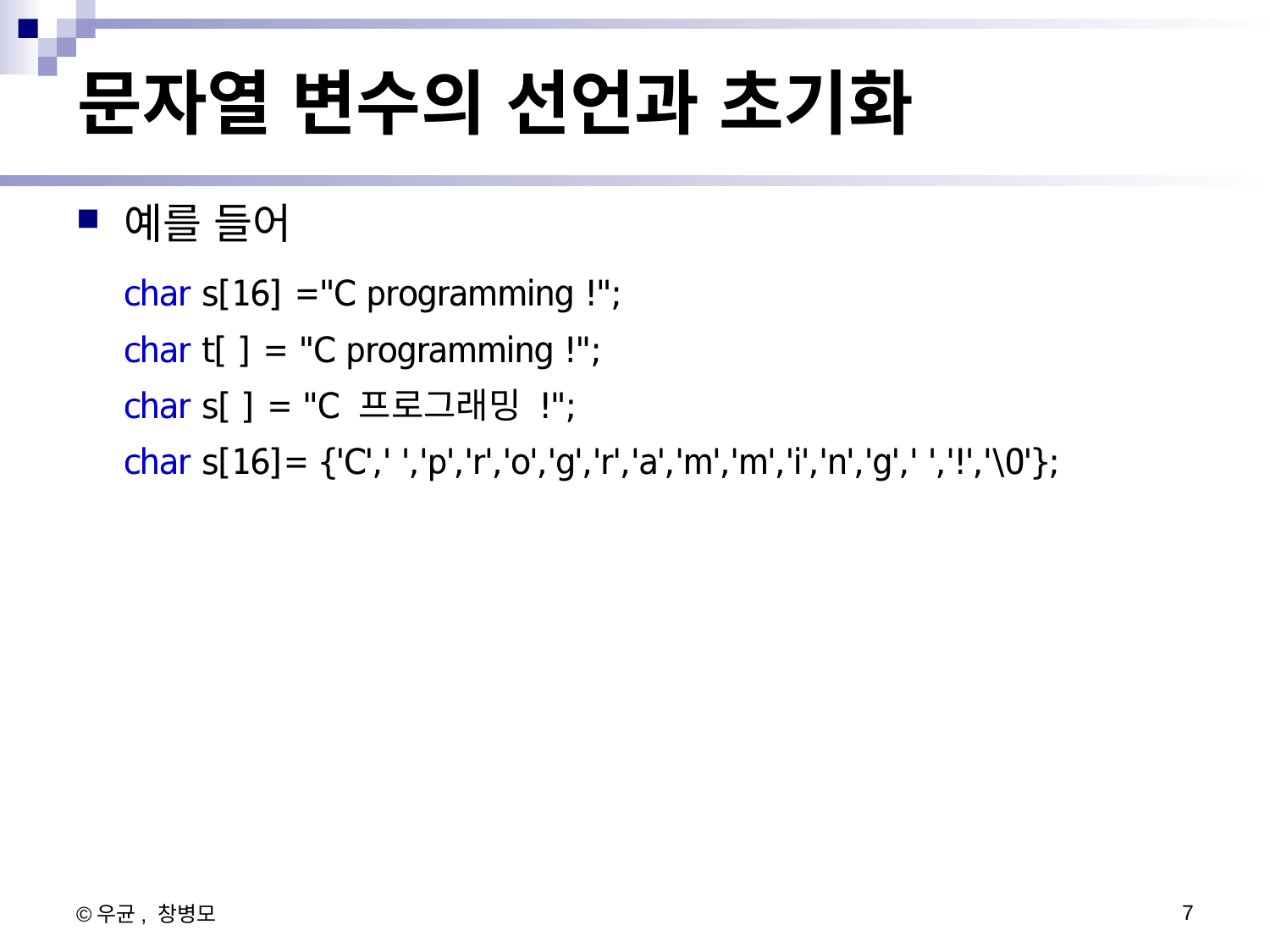

# 문자열 변수의 선언과 초기화
예를 들어
	char s[16] ="C programming !";
	char t[ ] = "C programming !";
	char s[ ] = "C 프로그래밍 !";
	char s[16]= {'C',' ','p','r','o','g','r','a','m','m','i','n','g',' ','!','\0'};
©우균, 창병모
7